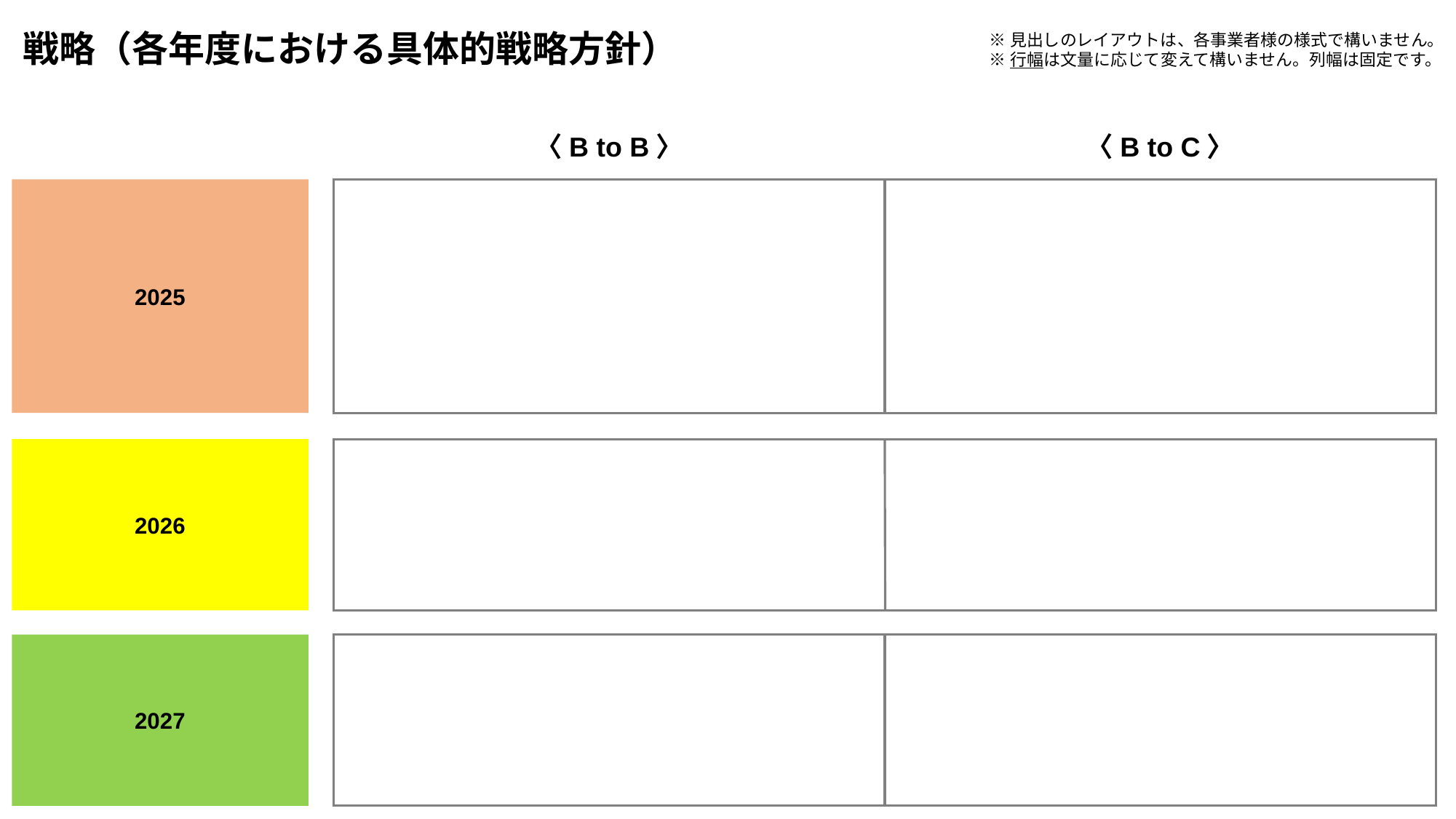

戦略（各年度における具体的戦略方針）
※見出しのレイアウトは、各事業者様の様式で構いません。
※行幅は文量に応じて変えて構いません。列幅は固定です。
〈B to C〉
# 〈B to B〉
2025

2026

2027